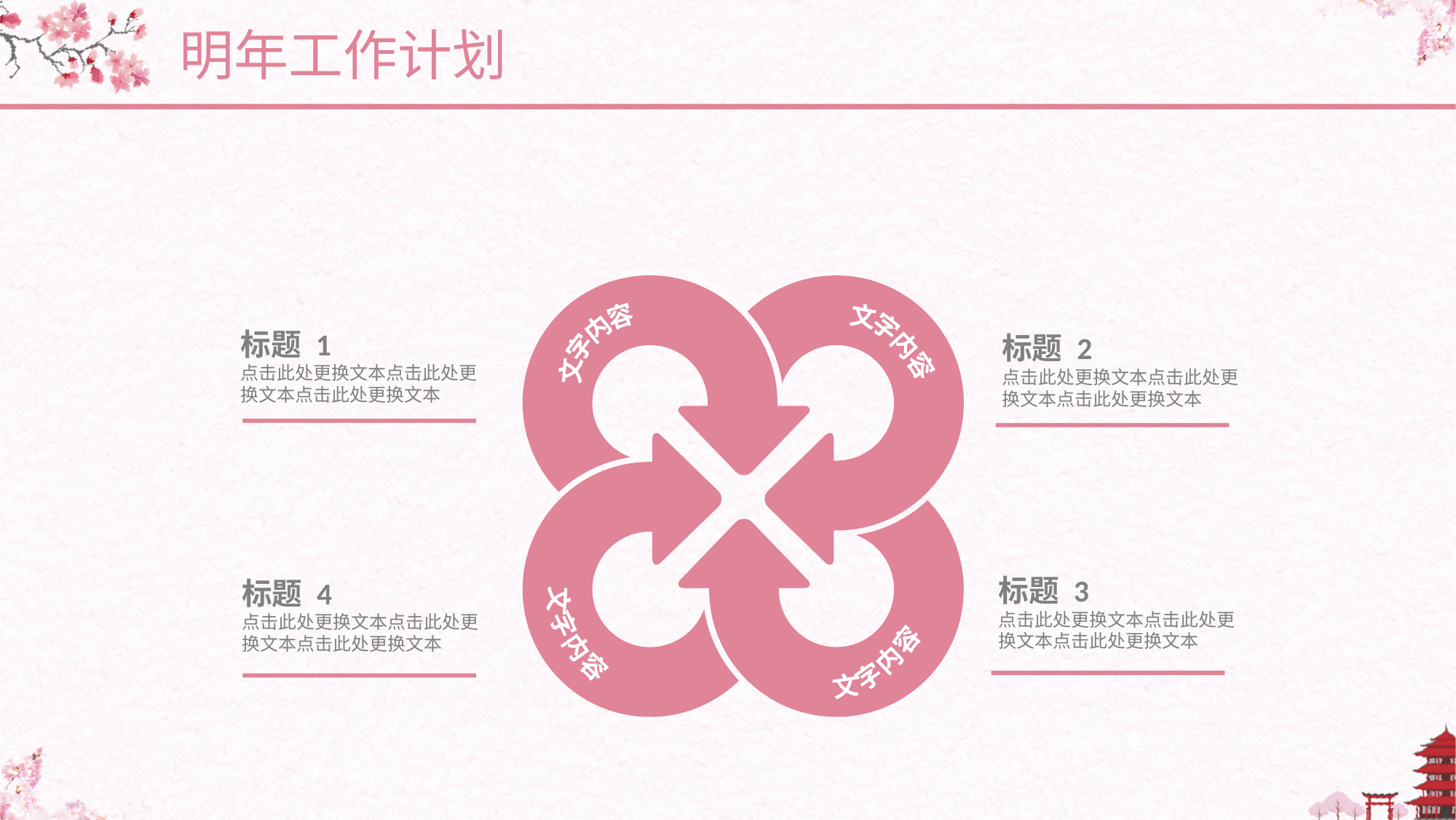

明年工作计划

文字内容
文字内容

文字内容
文字内容
标题 1
点击此处更换文本点击此处更换文本点击此处更换文本
标题 2
点击此处更换文本点击此处更换文本点击此处更换文本

标题 3
点击此处更换文本点击此处更换文本点击此处更换文本
标题 4
点击此处更换文本点击此处更换文本点击此处更换文本